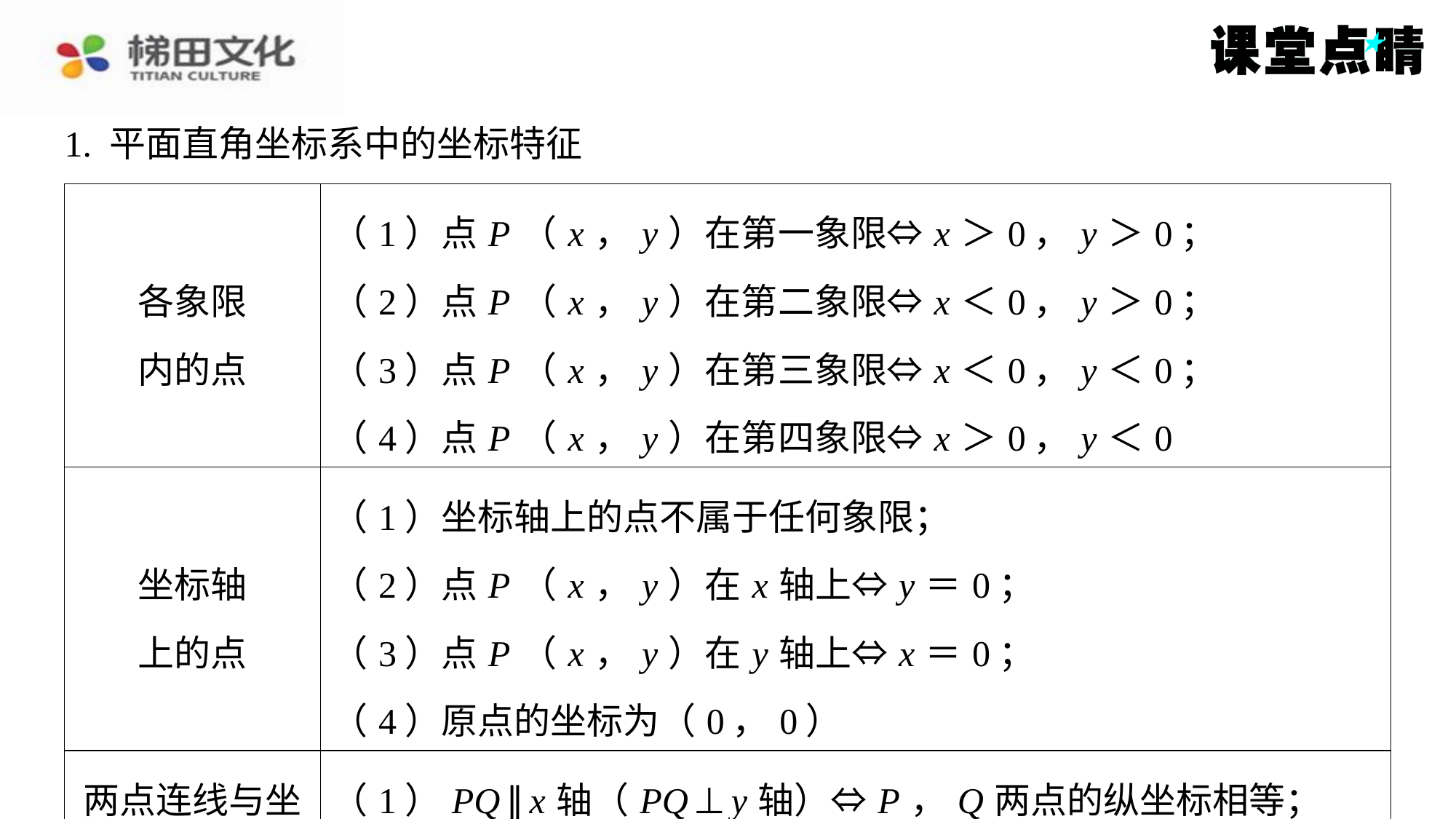

1. 平面直角坐标系中的坐标特征
| 各象限 内的点 | （1）点 P （ x ， y ）在第一象限⇔ x ＞0， y ＞0； （2）点 P （ x ， y ）在第二象限⇔ x ＜0， y ＞0； （3）点 P （ x ， y ）在第三象限⇔ x ＜0， y ＜0； （4）点 P （ x ， y ）在第四象限⇔ x ＞0， y ＜0 |
| --- | --- |
| 坐标轴 上的点 | （1）坐标轴上的点不属于任何象限； （2）点 P （ x ， y ）在 x 轴上⇔ y ＝0； （3）点 P （ x ， y ）在 y 轴上⇔ x ＝0； （4）原点的坐标为（0，0） |
| 两点连线与坐 标轴平行 | （1） PQ ∥ x 轴（ PQ ⊥ y 轴）⇔ P ， Q 两点的纵坐标相等； （2） PQ ∥ y 轴（ PQ ⊥ x 轴）⇔ P ， Q 两点的横坐标相等. |